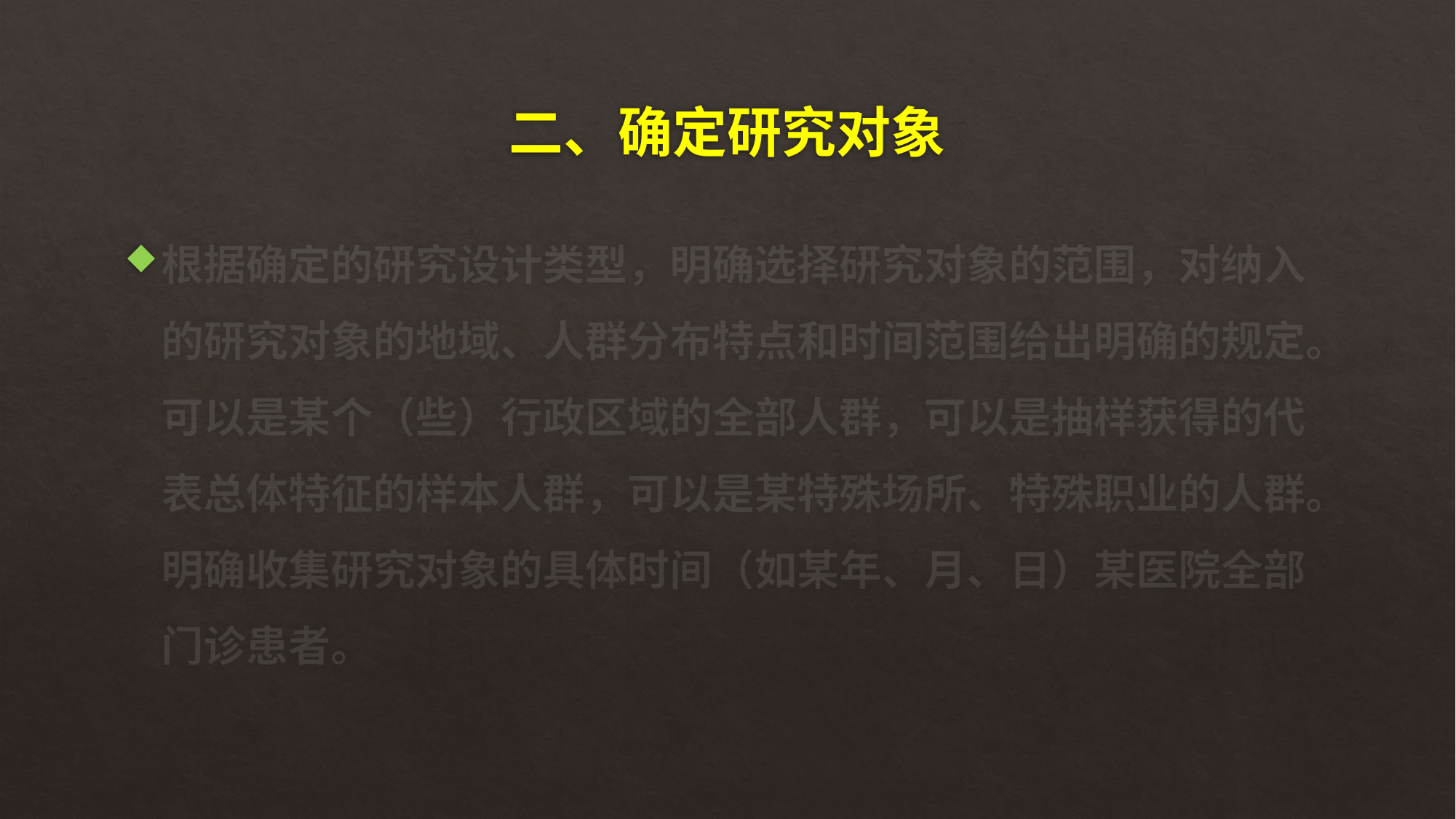

# 二、确定研究对象
根据确定的研究设计类型，明确选择研究对象的范围，对纳入的研究对象的地域、人群分布特点和时间范围给出明确的规定。可以是某个（些）行政区域的全部人群，可以是抽样获得的代表总体特征的样本人群，可以是某特殊场所、特殊职业的人群。明确收集研究对象的具体时间（如某年、月、日）某医院全部门诊患者。